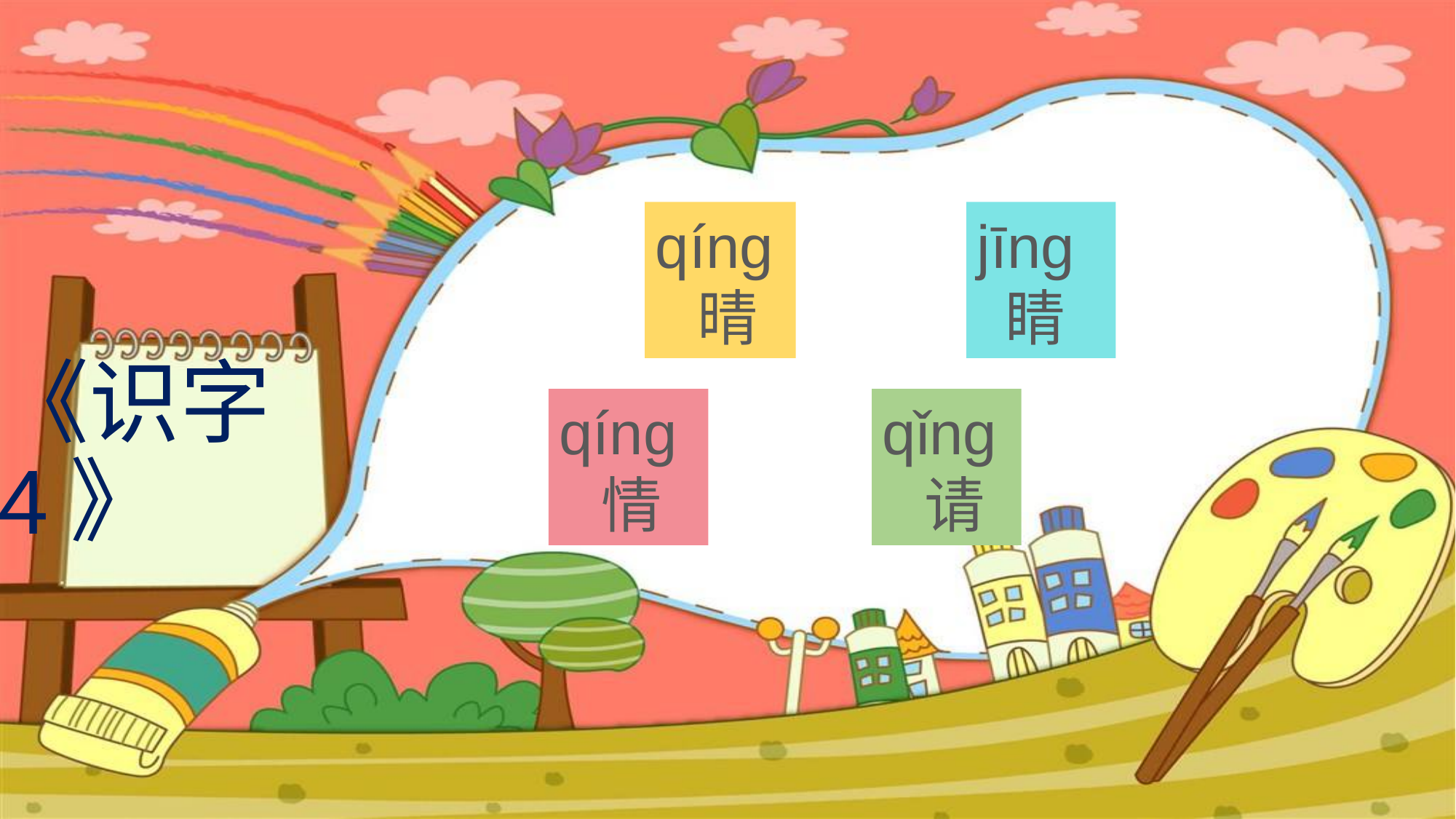

qíng
  晴
jīng
 睛
# 《识字4》
qíng
  情
qǐng
  请